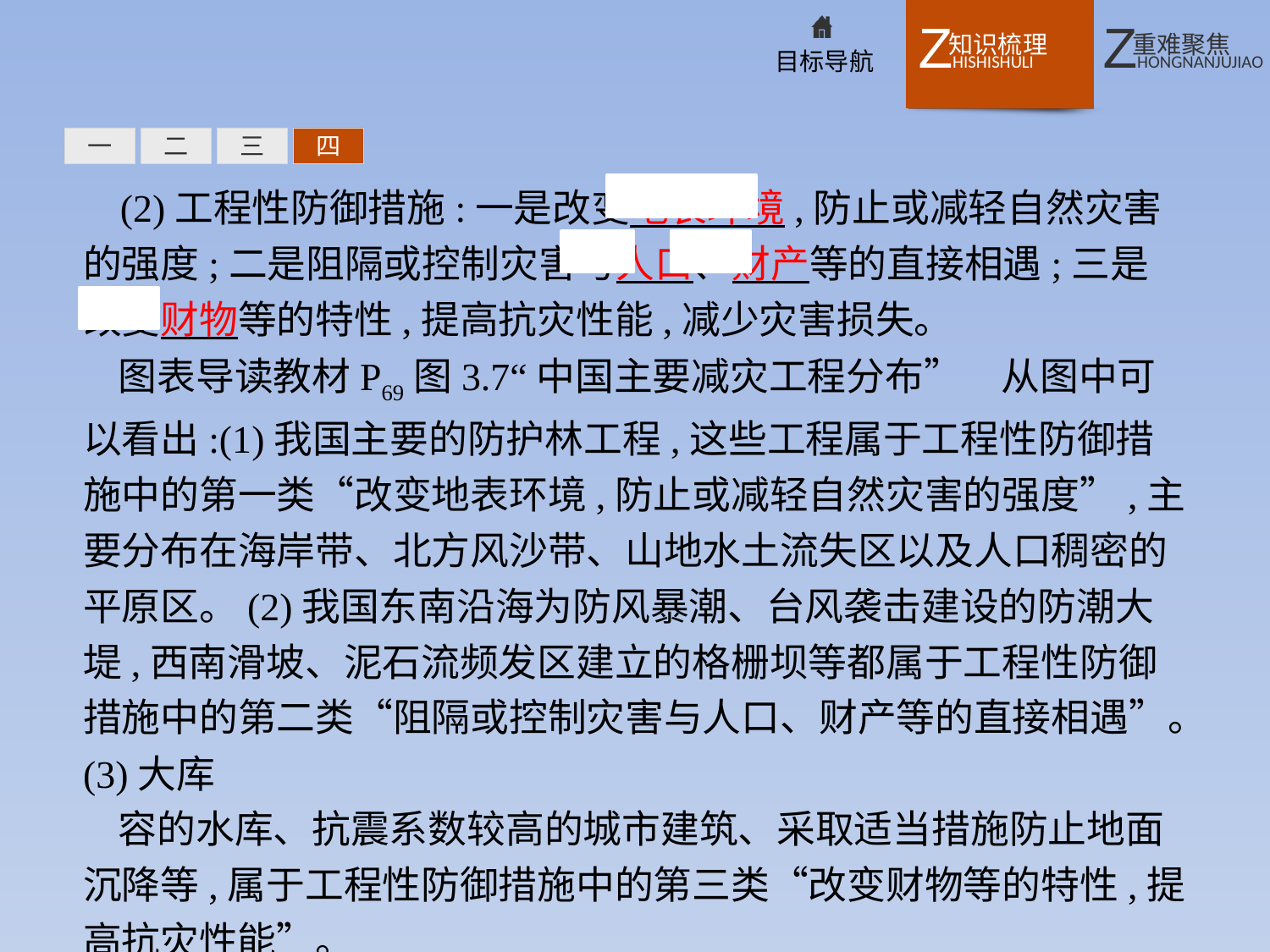

一
二
三
四
(2)工程性防御措施:一是改变地表环境,防止或减轻自然灾害的强度;二是阻隔或控制灾害与人口、财产等的直接相遇;三是改变财物等的特性,提高抗灾性能,减少灾害损失。
图表导读教材P69图3.7“中国主要减灾工程分布”　从图中可以看出:(1)我国主要的防护林工程,这些工程属于工程性防御措施中的第一类“改变地表环境,防止或减轻自然灾害的强度”,主要分布在海岸带、北方风沙带、山地水土流失区以及人口稠密的平原区。(2)我国东南沿海为防风暴潮、台风袭击建设的防潮大堤,西南滑坡、泥石流频发区建立的格栅坝等都属于工程性防御措施中的第二类“阻隔或控制灾害与人口、财产等的直接相遇”。(3)大库
容的水库、抗震系数较高的城市建筑、采取适当措施防止地面沉降等,属于工程性防御措施中的第三类“改变财物等的特性,提高抗灾性能”。